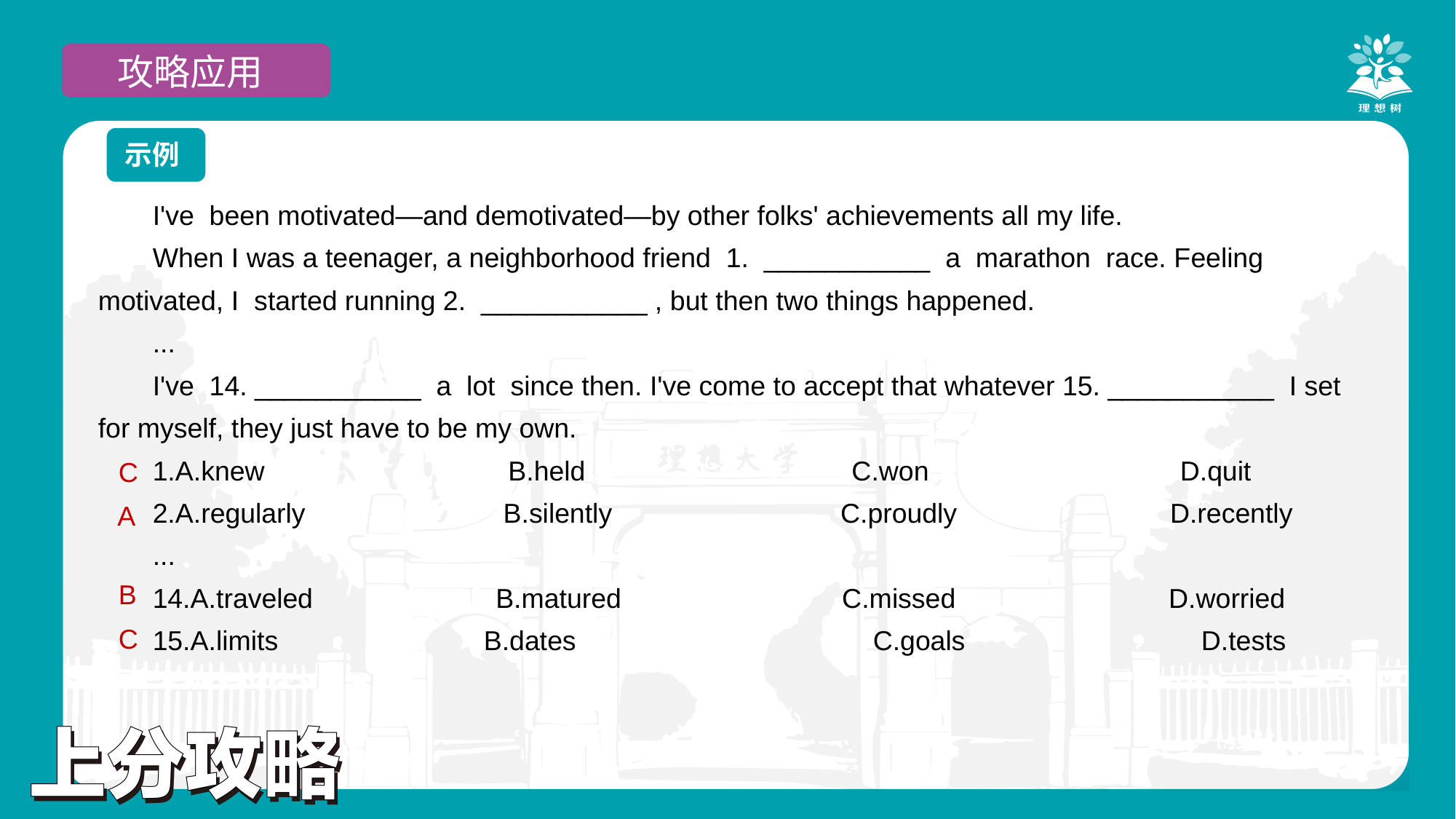

攻略应用

示例
I've  been motivated—and demotivated—by other folks' achievements all my life.
When I was a teenager, a neighborhood friend  1.  ___________  a  marathon  race. Feeling  motivated, I  started running 2.  ___________ , but then two things happened.
...
I've  14. ___________  a  lot  since then. I've come to accept that whatever 15. ___________  I set  for myself, they just have to be my own.
1.A.knew                                B.held                                   C.won                                 D.quit
2.A.regularly                          B.silently                              C.proudly                            D.recently
...
14.A.traveled                        B.matured                             C.missed                            D.worried
15.A.limits                           B.dates                                       C.goals                               D.tests

C
A
B
C